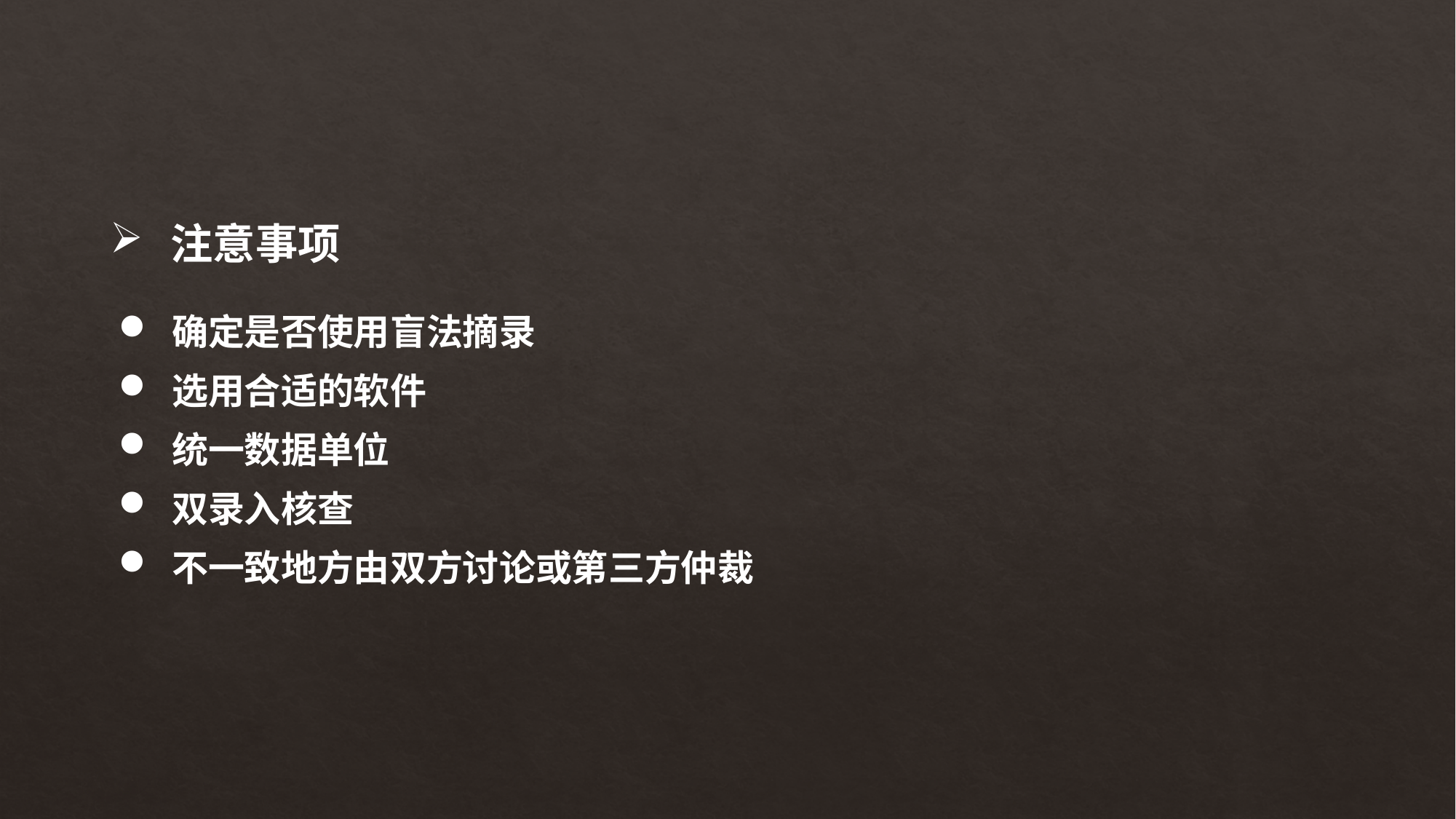

注意事项
 确定是否使用盲法摘录
 选用合适的软件
 统一数据单位
 双录入核查
 不一致地方由双方讨论或第三方仲裁